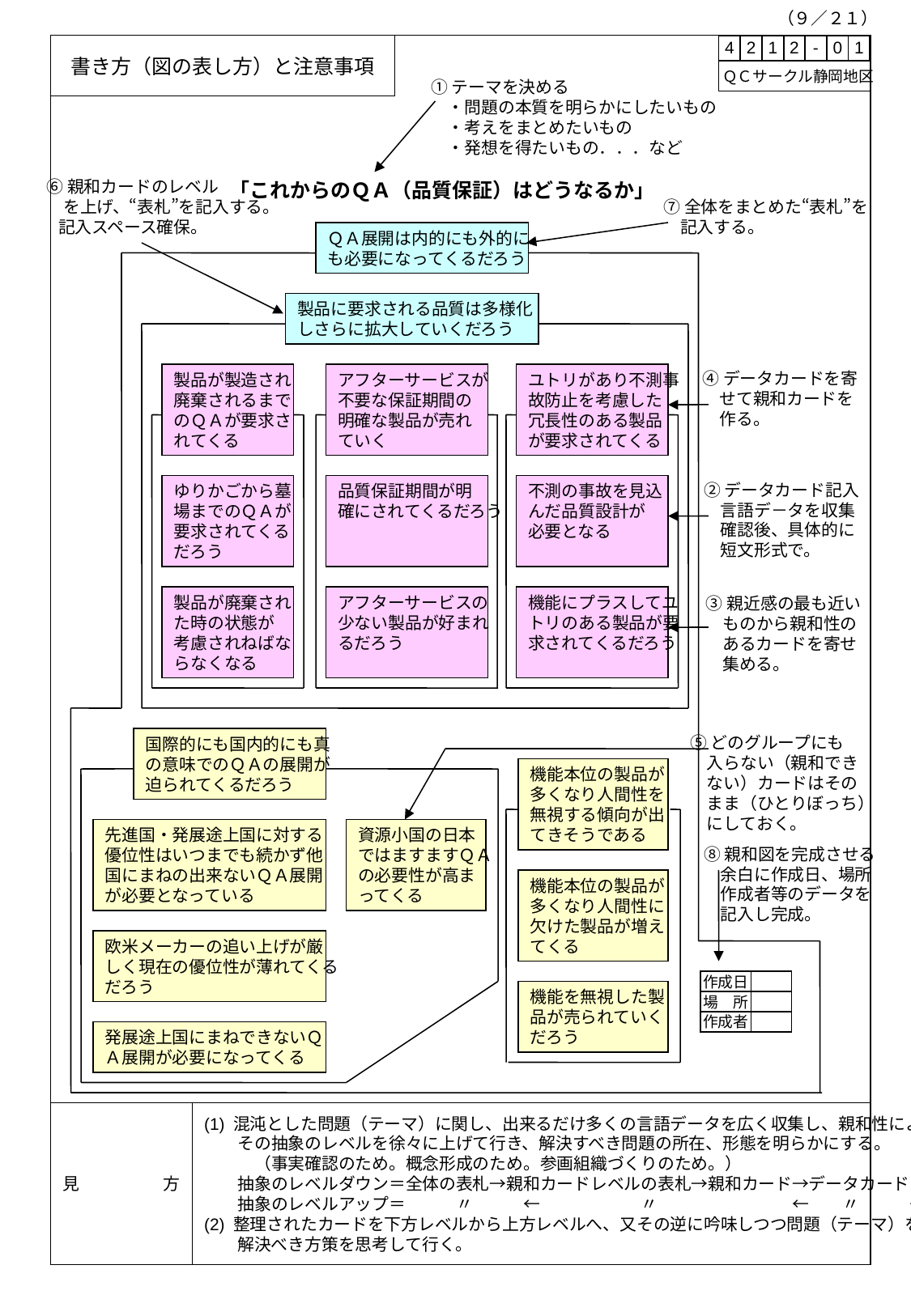

（９／２１）

書き方（図の表し方）と注意事項
| 4 | 2 | 1 | 2 | - | 0 | 1 |
| --- | --- | --- | --- | --- | --- | --- |
 ＱＣサークル静岡地区
①テーマを決める
　・問題の本質を明らかにしたいもの
　・考えをまとめたいもの
　・発想を得たいもの．．．など

⑥親和カードのレベル
　を上げ、“表札”を記入する。
  記入スペース確保。
「これからのＱＡ（品質保証）はどうなるか」
⑦全体をまとめた“表札”を
　記入する。
ＱＡ展開は内的にも外的に
も必要になってくるだろう

製品に要求される品質は多様化
しさらに拡大していくだろう

④データカードを寄
　せて親和カードを
　作る。
製品が製造され
廃棄されるまで
のＱＡが要求さ
れてくる
アフターサービスが
不要な保証期間の
明確な製品が売れ
ていく
ユトリがあり不測事
故防止を考慮した
冗長性のある製品
が要求されてくる

②データカード記入
　言語デ－タを収集
　確認後、具体的に
　短文形式で。
ゆりかごから墓
場までのＱＡが
要求されてくる
だろう
品質保証期間が明
確にされてくるだろう

不測の事故を見込
んだ品質設計が
必要となる

製品が廃棄され
た時の状態が
考慮されねばな
らなくなる
アフターサービスの
少ない製品が好まれ
るだろう

機能にプラスしてユ
トリのある製品が要
求されてくるだろう

③親近感の最も近い
　ものから親和性の
　あるカードを寄せ
　集める。

⑤どのグループにも
　入らない（親和でき
　ない）カードはその
　まま（ひとりぼっち）
　にしておく。
国際的にも国内的にも真
の意味でのＱＡの展開が
迫られてくるだろう

機能本位の製品が
多くなり人間性を
無視する傾向が出
てきそうである

先進国・発展途上国に対する
優位性はいつまでも続かず他
国にまねの出来ないＱＡ展開
が必要となっている
資源小国の日本
ではますますＱＡ
の必要性が高ま
ってくる
⑧親和図を完成させる
　余白に作成日、場所
　作成者等のデータを
　記入し完成。
機能本位の製品が
多くなり人間性に
欠けた製品が増え
てくる

欧米メーカーの追い上げが厳
しく現在の優位性が薄れてくる
だろう

作成日

機能を無視した製
品が売られていく
だろう
場　所

作成者

発展途上国にまねできないＱ
Ａ展開が必要になってくる

見　　　　　方
(1) 混沌とした問題（テーマ）に関し、出来るだけ多くの言語データを広く収集し、親和性により
　　その抽象のレベルを徐々に上げて行き、解決すべき問題の所在、形態を明らかにする。
　　　（事実確認のため。概念形成のため。参画組織づくりのため。）
　　抽象のレベルダウン＝全体の表札→親和カードレベルの表札→親和カード→データカード
　　抽象のレベルアップ＝　　　〃　　　←　　　　　　〃　　　　　　　　←　　〃　　　←　　　〃
(2) 整理されたカードを下方レベルから上方レベルへ、又その逆に吟味しつつ問題（テーマ）を
　　解決べき方策を思考して行く。